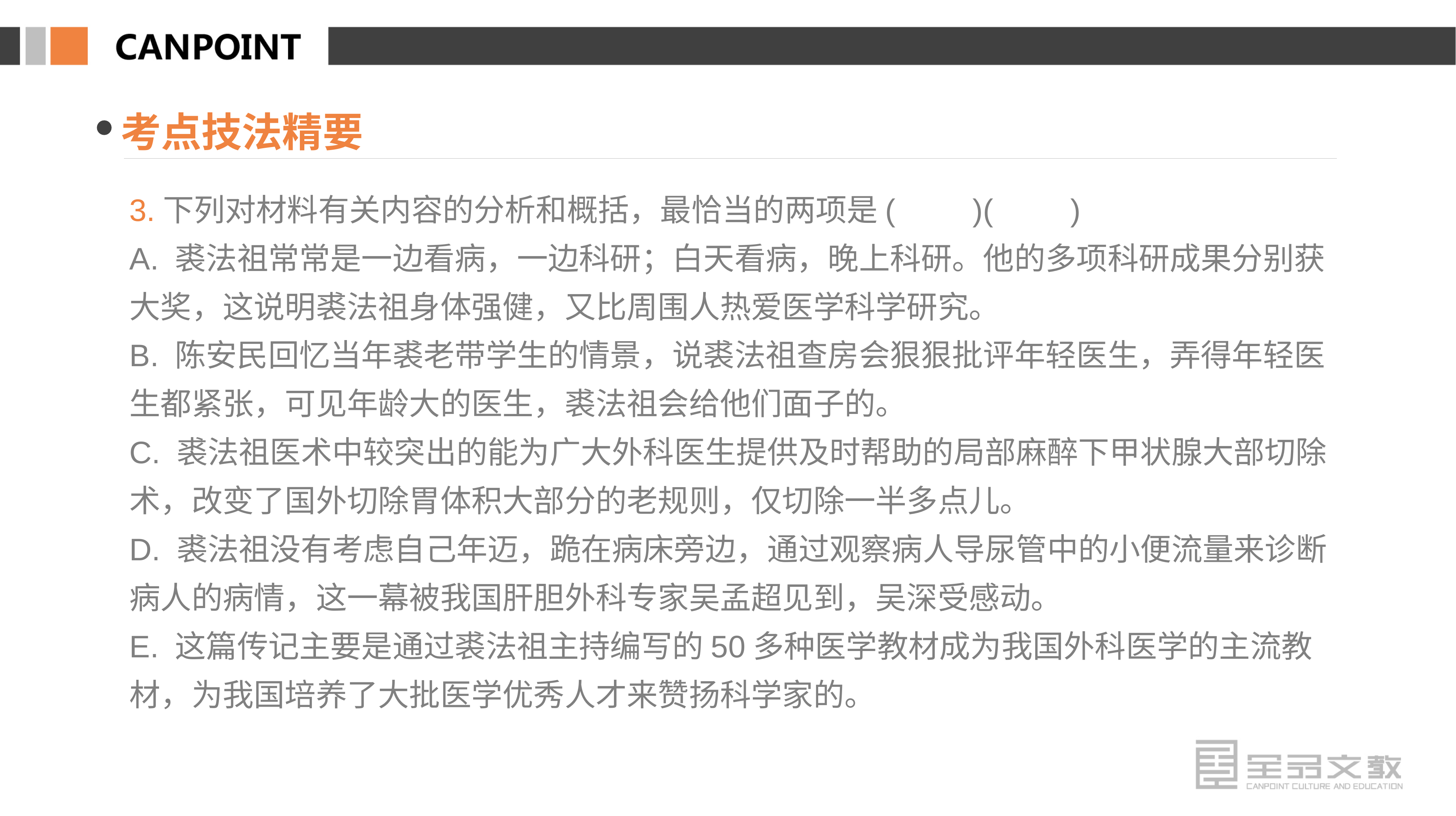

考点技法精要

3.下列对材料有关内容的分析和概括，最恰当的两项是(　　)(　　)
A. 裘法祖常常是一边看病，一边科研；白天看病，晚上科研。他的多项科研成果分别获大奖，这说明裘法祖身体强健，又比周围人热爱医学科学研究。
B. 陈安民回忆当年裘老带学生的情景，说裘法祖查房会狠狠批评年轻医生，弄得年轻医生都紧张，可见年龄大的医生，裘法祖会给他们面子的。
C. 裘法祖医术中较突出的能为广大外科医生提供及时帮助的局部麻醉下甲状腺大部切除术，改变了国外切除胃体积大部分的老规则，仅切除一半多点儿。
D. 裘法祖没有考虑自己年迈，跪在病床旁边，通过观察病人导尿管中的小便流量来诊断病人的病情，这一幕被我国肝胆外科专家吴孟超见到，吴深受感动。
E. 这篇传记主要是通过裘法祖主持编写的50多种医学教材成为我国外科医学的主流教材，为我国培养了大批医学优秀人才来赞扬科学家的。